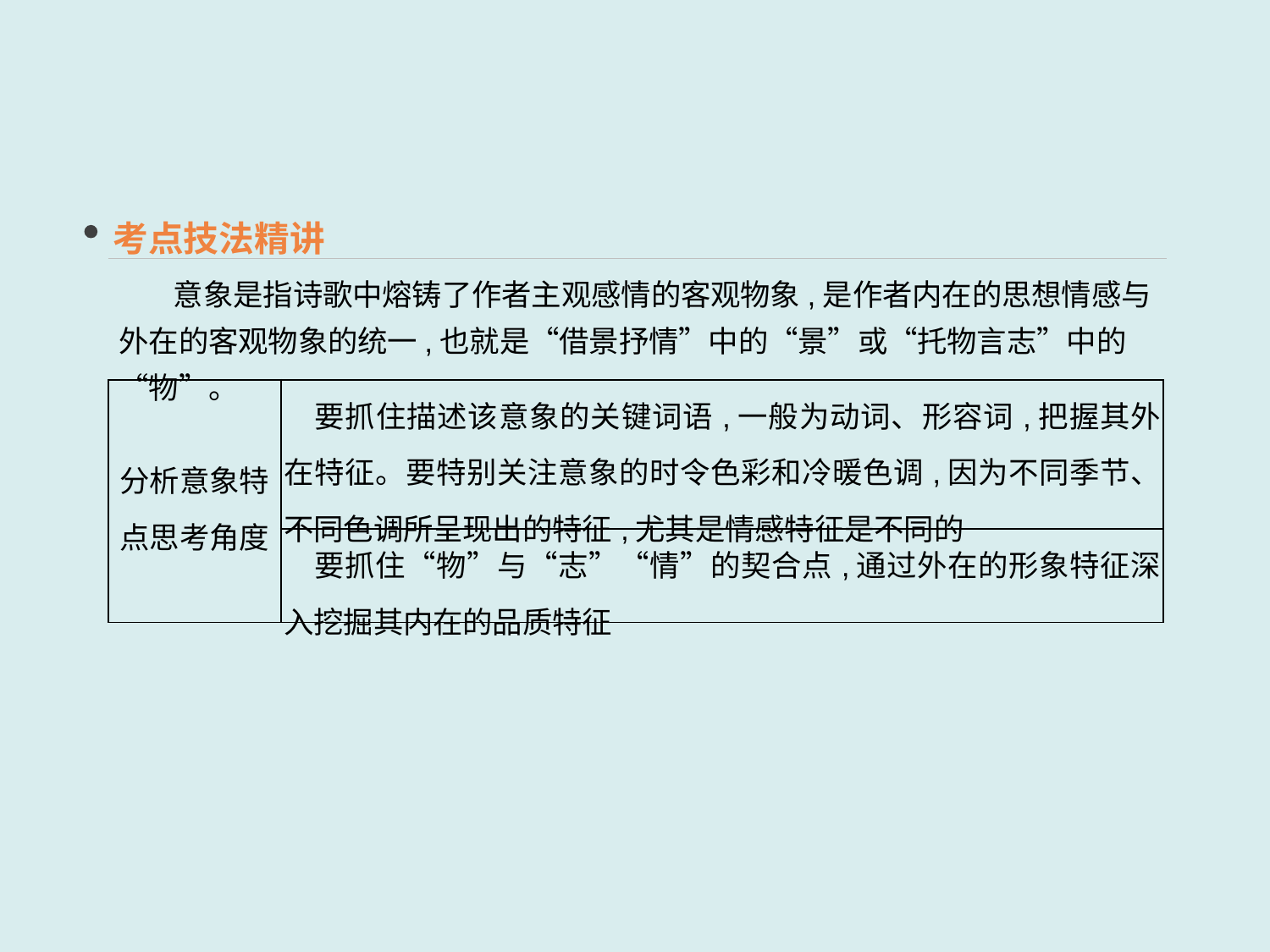

考点技法精讲

       意象是指诗歌中熔铸了作者主观感情的客观物象,是作者内在的思想情感与外在的客观物象的统一,也就是“借景抒情”中的“景”或“托物言志”中的“物”。

| 分析意象特点思考角度 | 要抓住描述该意象的关键词语,一般为动词、形容词,把握其外在特征。要特别关注意象的时令色彩和冷暖色调,因为不同季节、不同色调所呈现出的特征,尤其是情感特征是不同的 |
| --- | --- |
|  | 要抓住“物”与“志”“情”的契合点,通过外在的形象特征深入挖掘其内在的品质特征 |